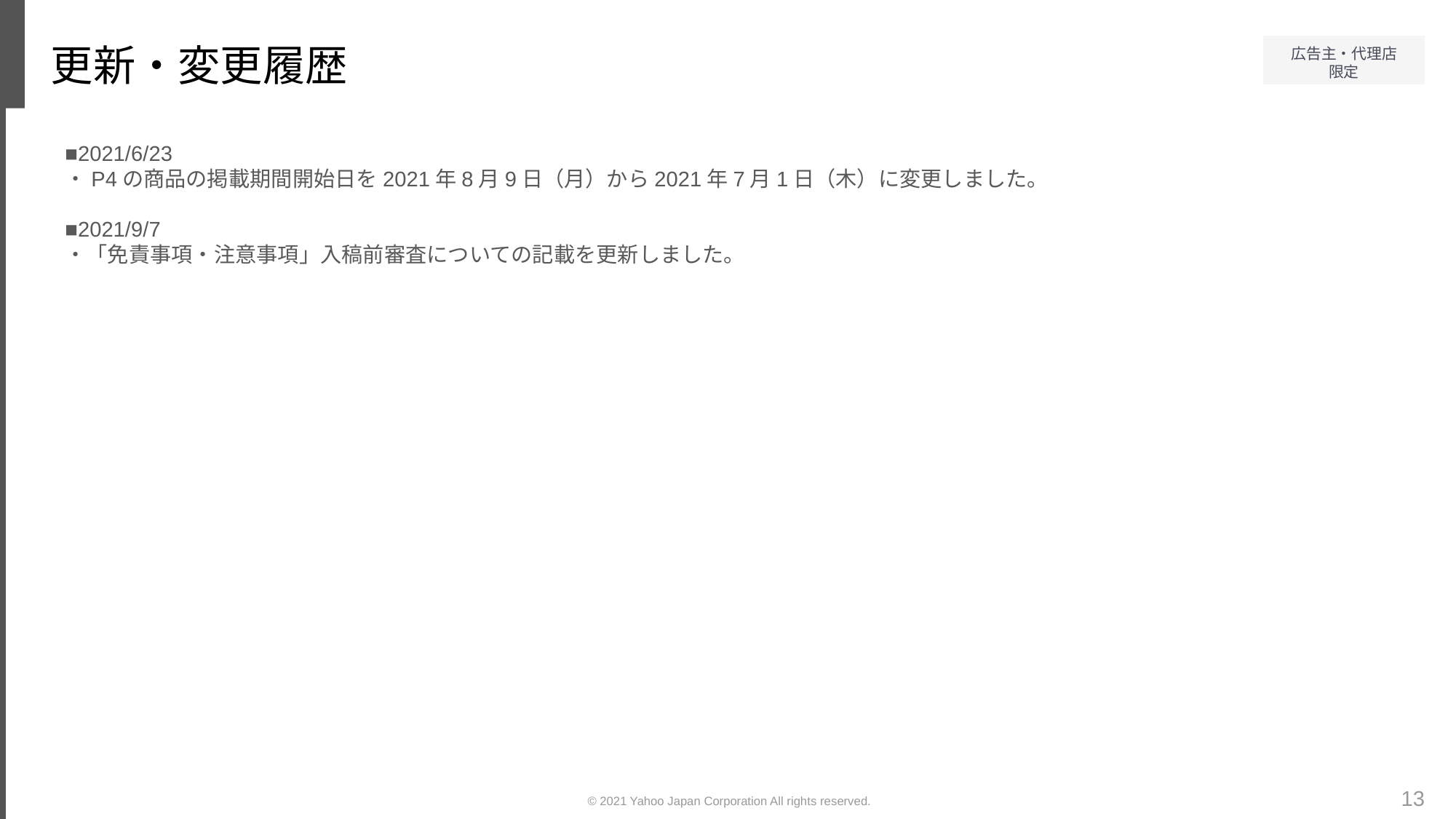

更新・変更履歴
■2021/6/23
・P4の商品の掲載期間開始日を2021年8月9日（月）から2021年7月1日（木）に変更しました。

■2021/9/7
・「免責事項・注意事項」入稿前審査についての記載を更新しました。

13